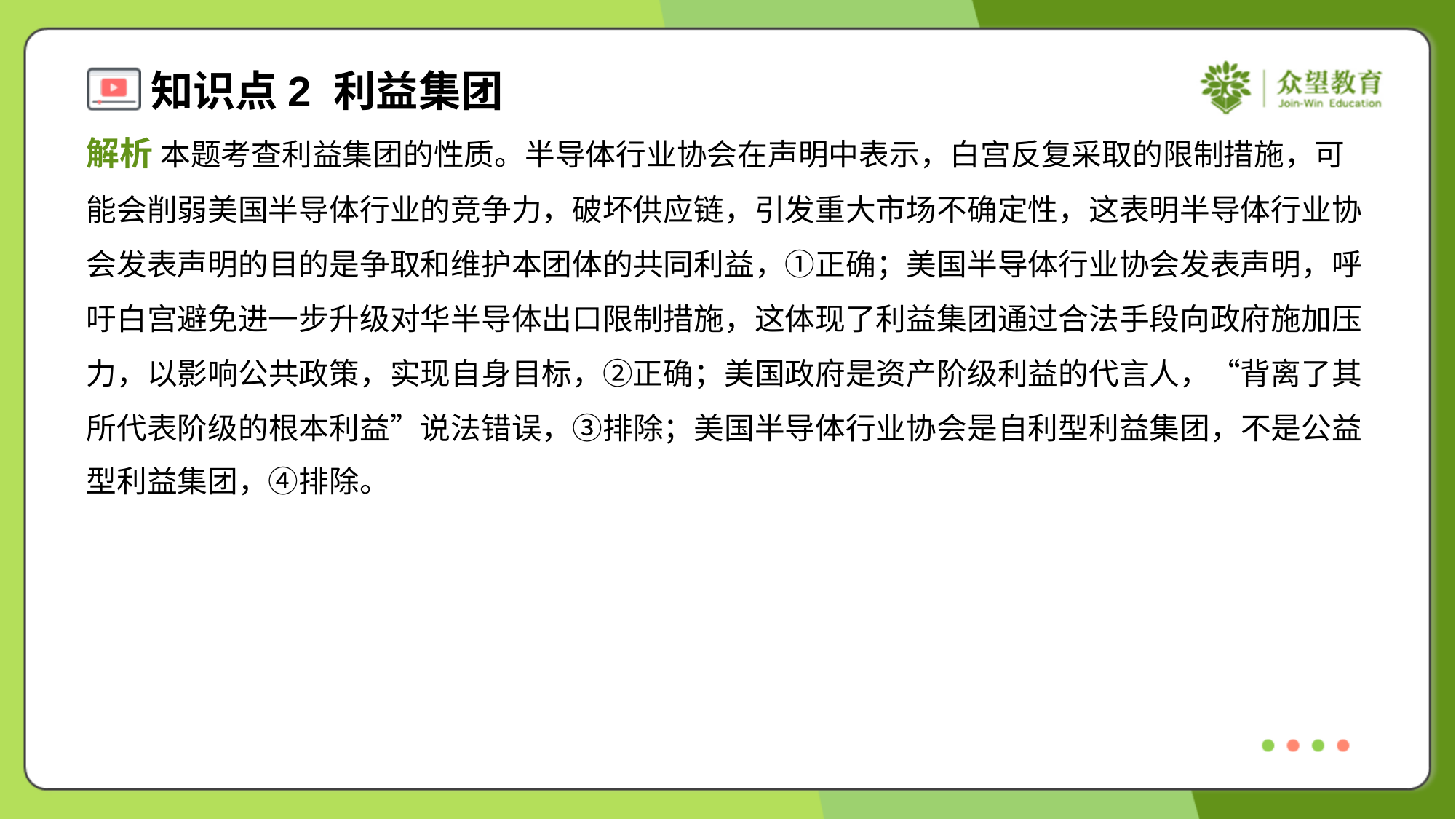

解析 本题考查利益集团的性质。半导体行业协会在声明中表示，白宫反复采取的限制措施，可
能会削弱美国半导体行业的竞争力，破坏供应链，引发重大市场不确定性，这表明半导体行业协
会发表声明的目的是争取和维护本团体的共同利益，①正确；美国半导体行业协会发表声明，呼
吁白宫避免进一步升级对华半导体出口限制措施，这体现了利益集团通过合法手段向政府施加压
力，以影响公共政策，实现自身目标，②正确；美国政府是资产阶级利益的代言人，“背离了其
所代表阶级的根本利益”说法错误，③排除；美国半导体行业协会是自利型利益集团，不是公益
型利益集团，④排除。